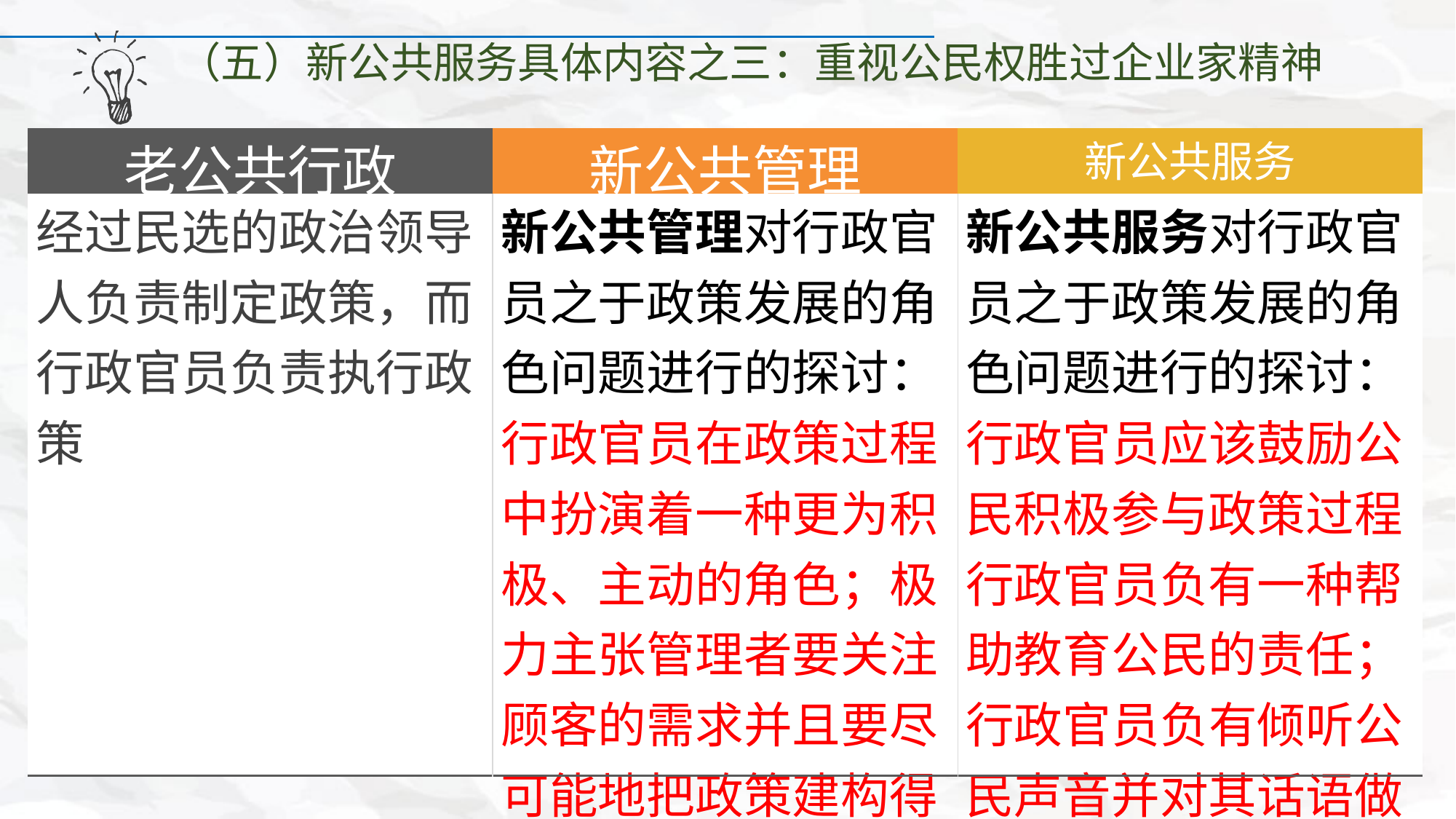

（五）新公共服务具体内容之三：重视公民权胜过企业家精神
1、一种治理的观点
| 老公共行政 | 新公共管理 | 新公共服务 |
| --- | --- | --- |
| 经过民选的政治领导人负责制定政策，而行政官员负责执行政策 | 新公共管理对行政官员之于政策发展的角色问题进行的探讨：行政官员在政策过程中扮演着一种更为积极、主动的角色；极力主张管理者要关注顾客的需求并且要尽可能地把政策建构得使顾客能够选择 | 新公共服务对行政官员之于政策发展的角色问题进行的探讨：行政官员应该鼓励公民积极参与政策过程行政官员负有一种帮助教育公民的责任；行政官员负有倾听公民声音并对其话语做出回应的责任 |
｛
（1）政府将在确立各种网络运作的法律规则和政治规则方面继续扮演一种综合角色

（2）政府很可能会帮助解决各种网络内部，特别是那些网络之间的资源分配和依赖问题
（3）政府应该对网络之间的相互作用进行监控以确保民主和社会公平的原则在具体的
网络内部以及不同网络之间得以维护